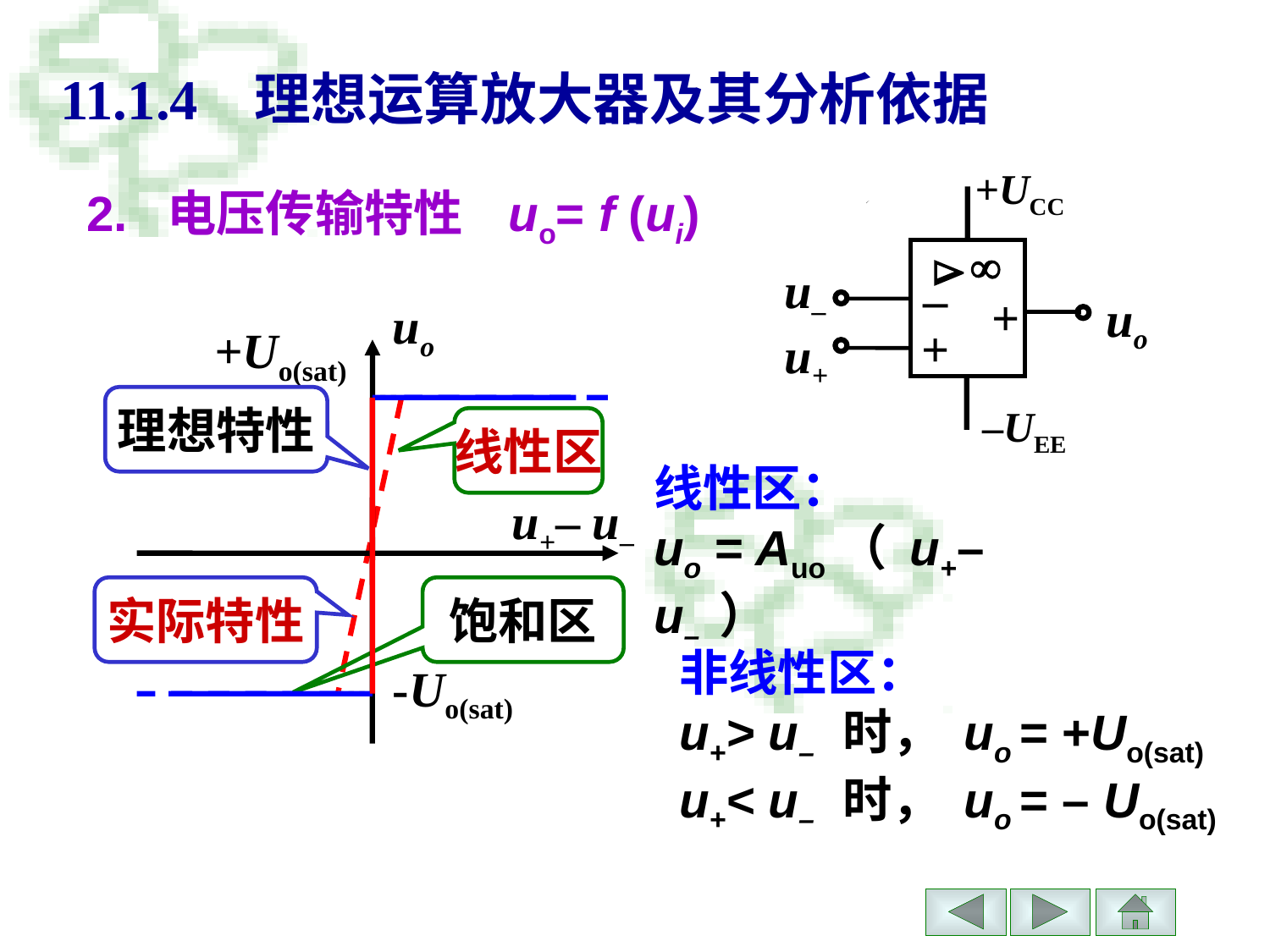

# 11.1.4   理想运算放大器及其分析依据
+UCC

∞

Δ
u–
–
+
uo

+

u+

–UEE
2.  电压传输特性   uo= f (ui)
uo

 u+– u–

 +Uo(sat)

理想特性

线性区
线性区：
uo = Auo（ u+– u– ）
实际特性
饱和区
非线性区：
u+> u–  时， uo = +Uo(sat)
u+< u–  时， uo = – Uo(sat)
-Uo(sat)